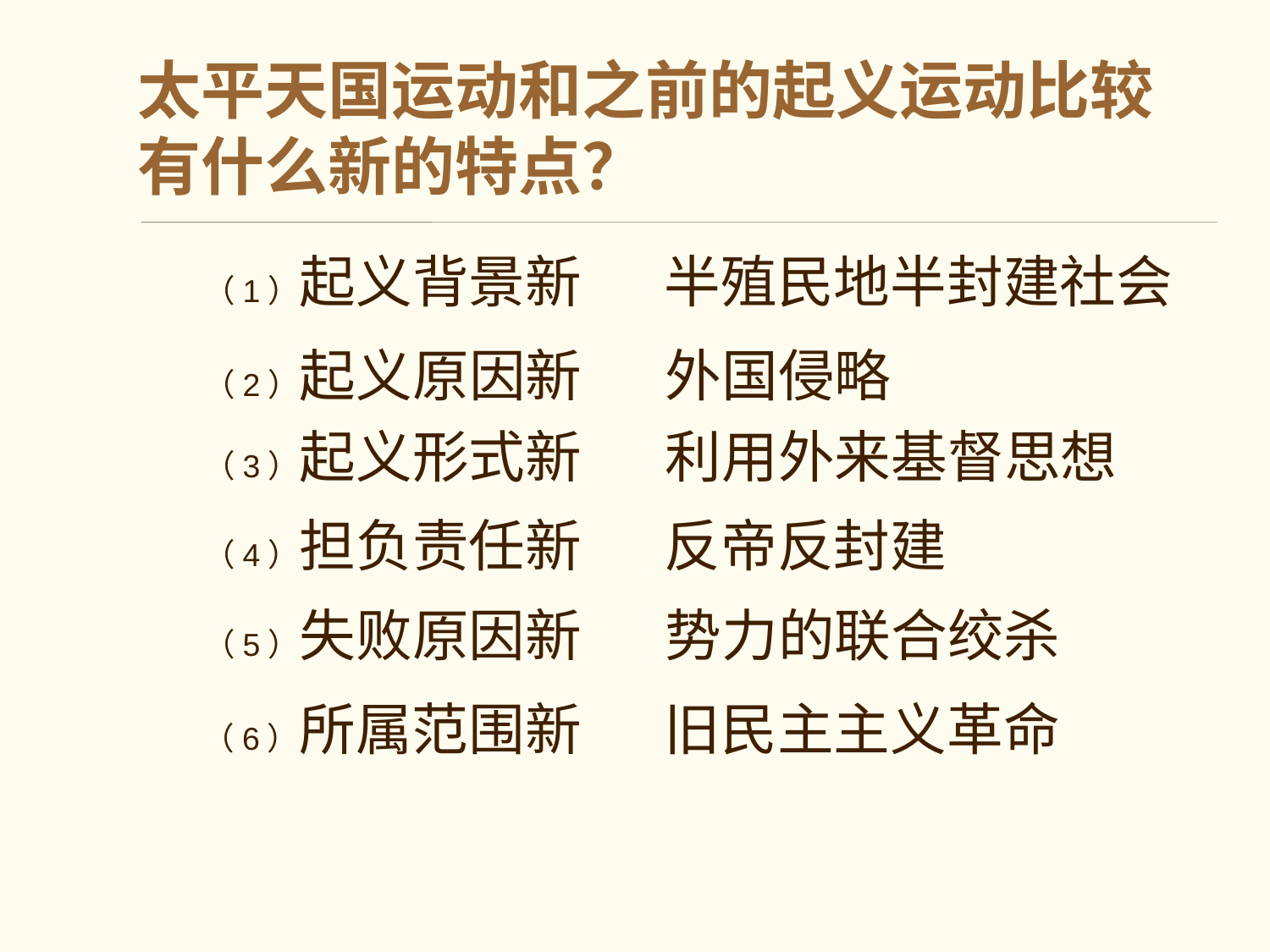

# 太平天国运动和之前的起义运动比较有什么新的特点？

（1）起义背景新
半殖民地半封建社会
（2）起义原因新
外国侵略
（3）起义形式新
利用外来基督思想
（4）担负责任新
反帝反封建
（5）失败原因新
势力的联合绞杀
（6）所属范围新
旧民主主义革命